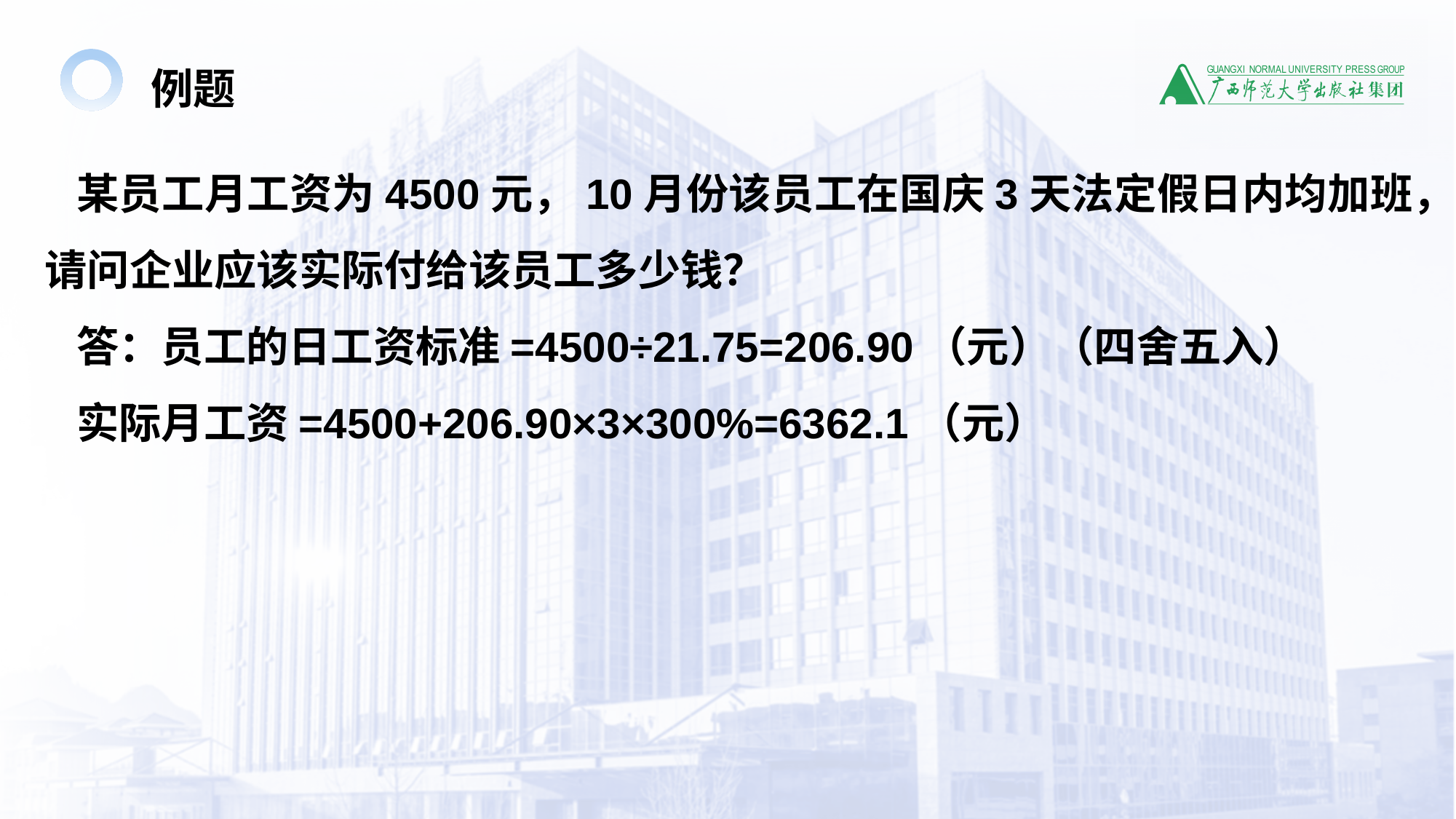

例题

某员工月工资为4500元，10月份该员工在国庆3天法定假日内均加班，请问企业应该实际付给该员工多少钱？
答：员工的日工资标准=4500÷21.75=206.90（元）（四舍五入）
实际月工资=4500+206.90×3×300%=6362.1（元）